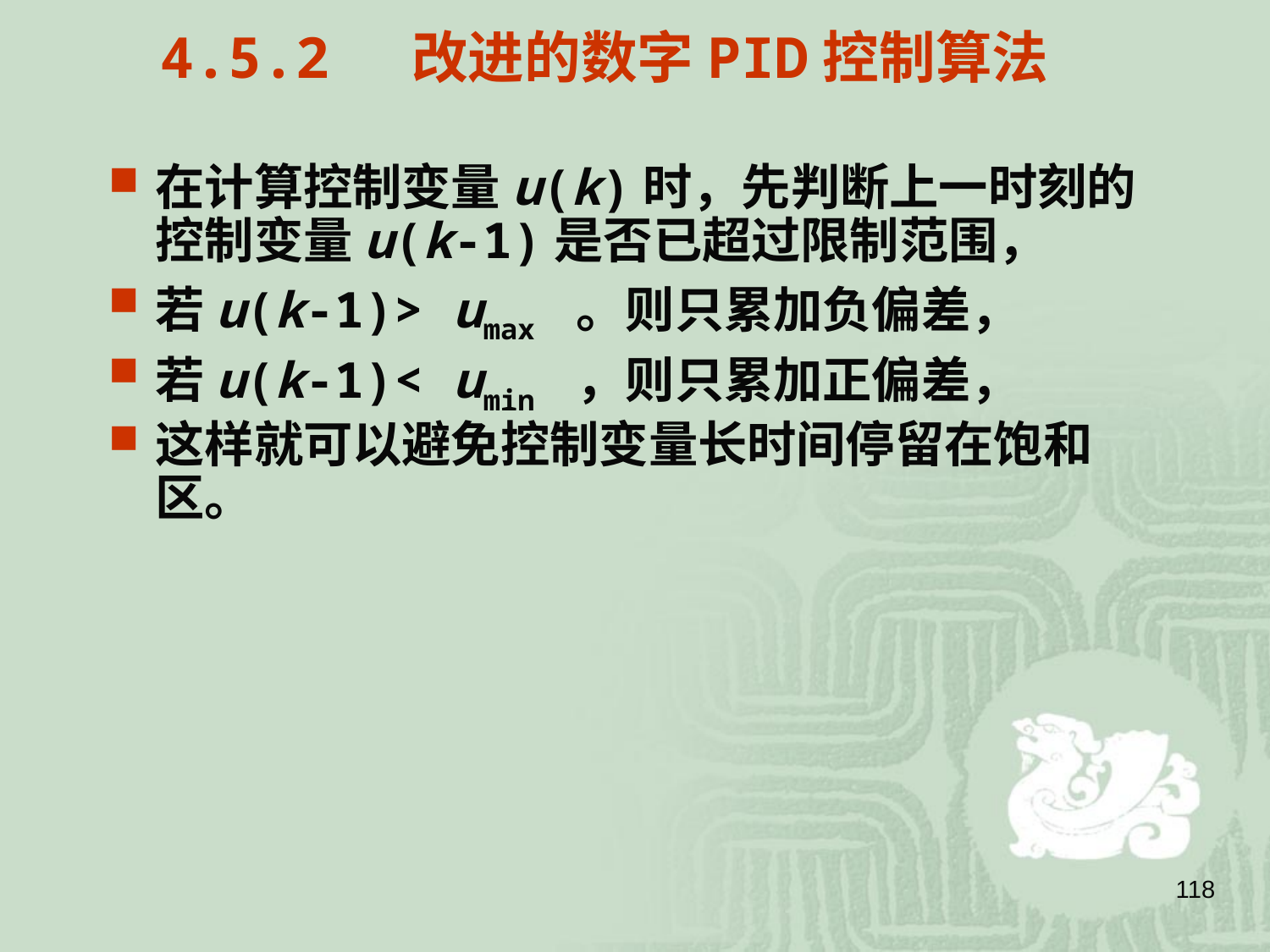

4.5.2  改进的数字PID控制算法
在计算控制变量u(k)时，先判断上一时刻的控制变量u(k-1)是否已超过限制范围，
若u(k-1)> umax 。则只累加负偏差，
若u(k-1)< umin ，则只累加正偏差，
这样就可以避免控制变量长时间停留在饱和区。

118